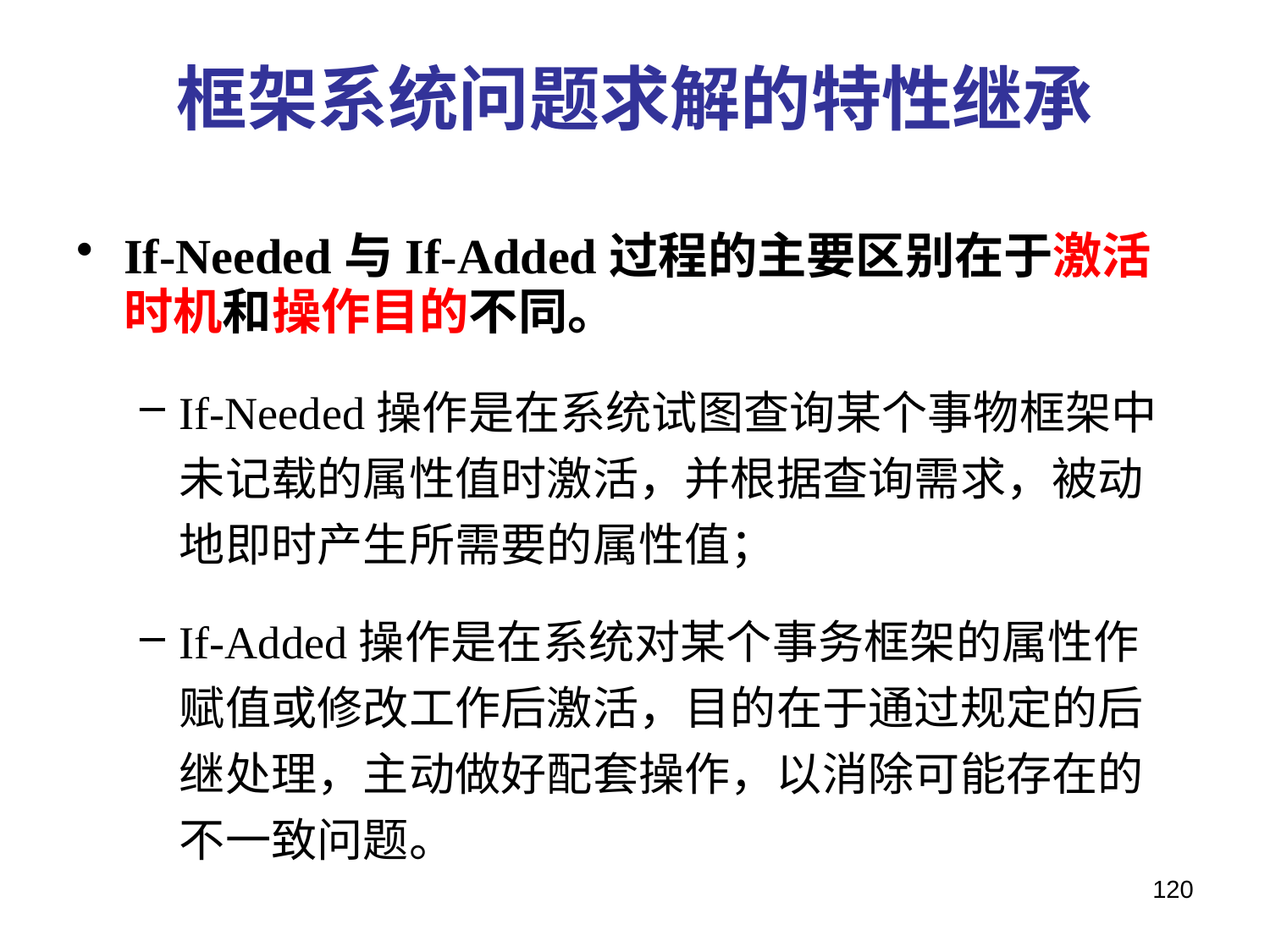

# 框架系统问题求解的特性继承
If-Needed与If-Added过程的主要区别在于激活时机和操作目的不同。
If-Needed操作是在系统试图查询某个事物框架中未记载的属性值时激活，并根据查询需求，被动地即时产生所需要的属性值；
If-Added操作是在系统对某个事务框架的属性作赋值或修改工作后激活，目的在于通过规定的后继处理，主动做好配套操作，以消除可能存在的不一致问题。
120